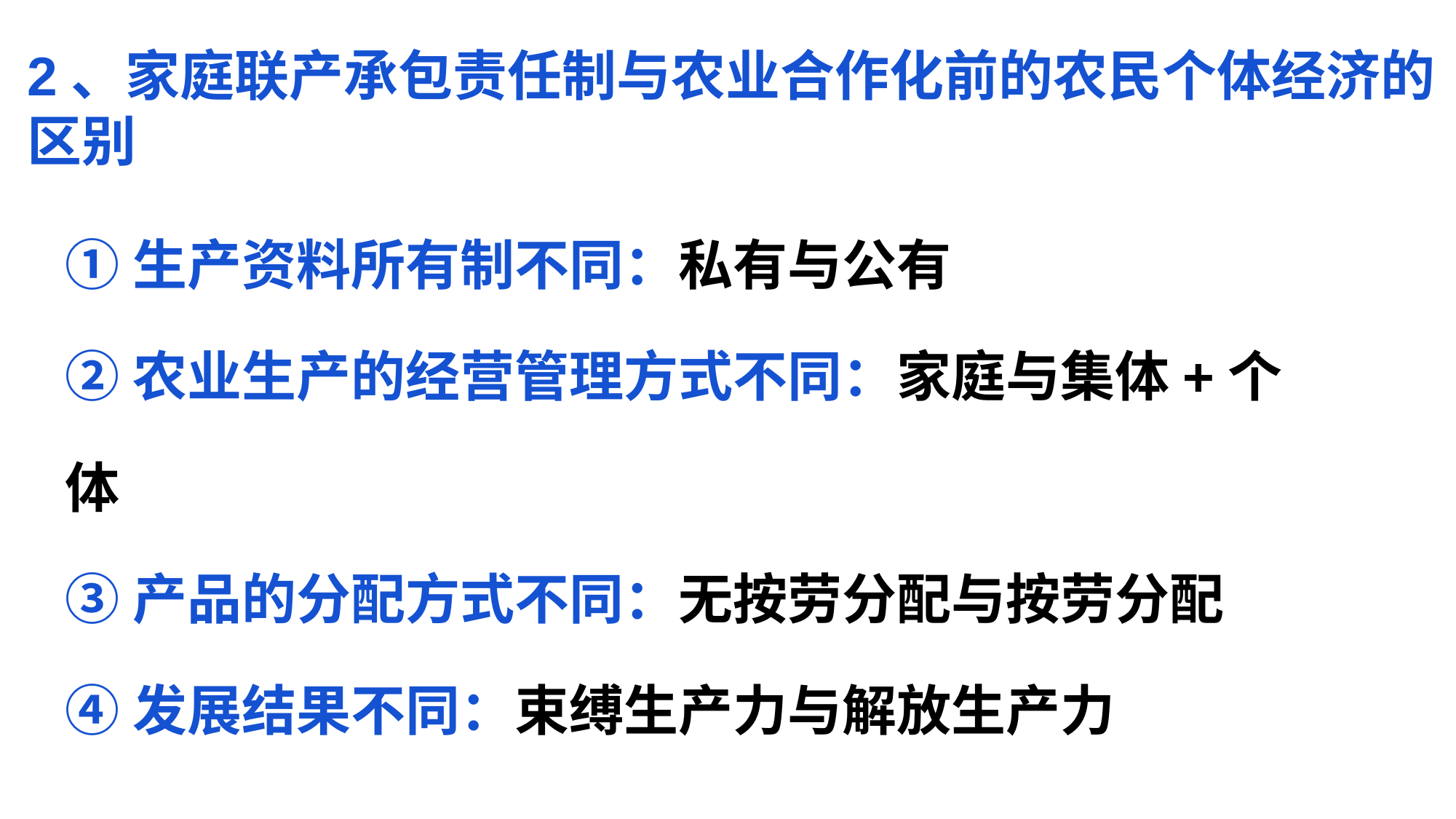

2、家庭联产承包责任制与农业合作化前的农民个体经济的区别
①生产资料所有制不同：私有与公有
②农业生产的经营管理方式不同：家庭与集体+个体
③产品的分配方式不同：无按劳分配与按劳分配
④发展结果不同：束缚生产力与解放生产力